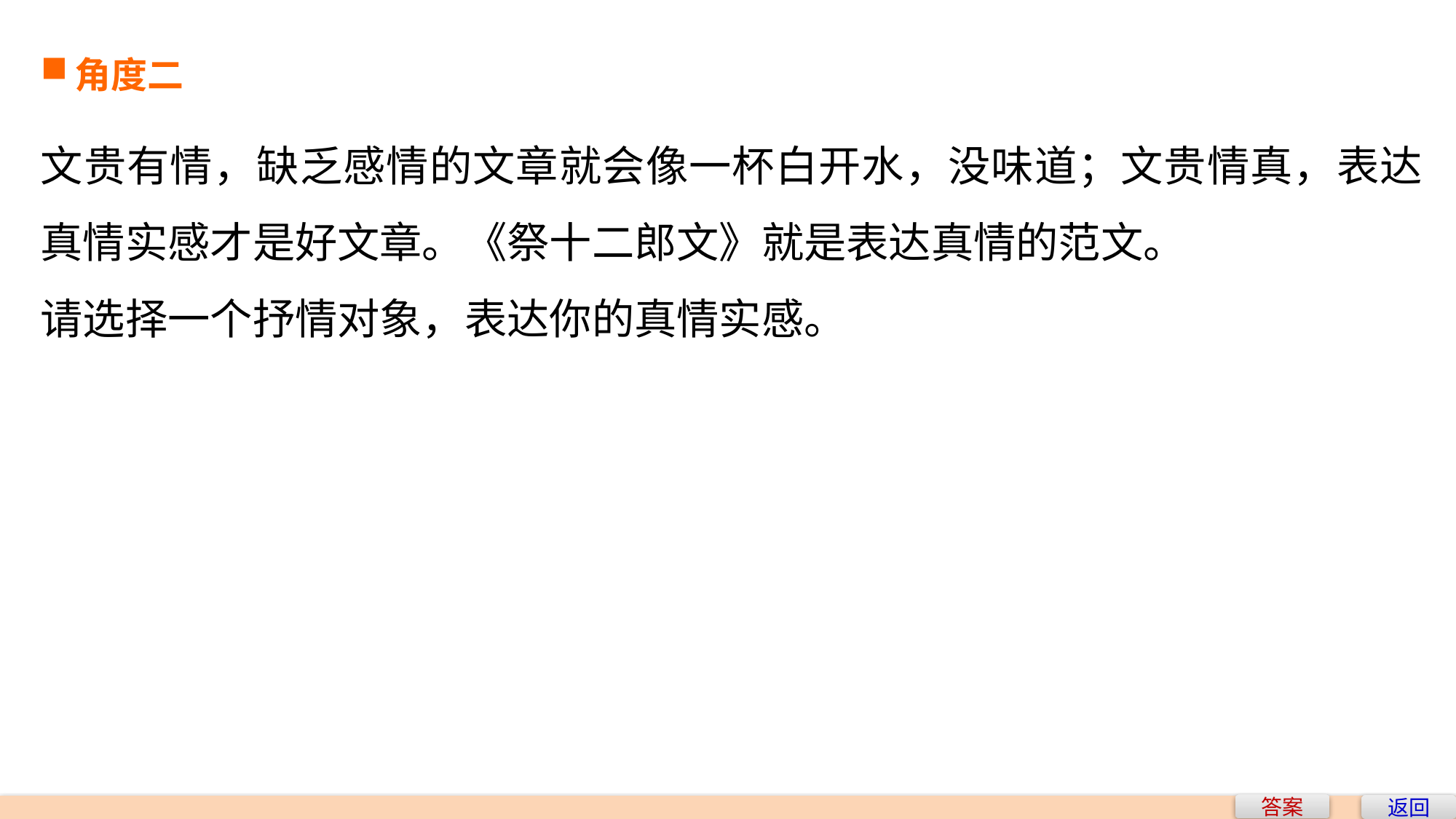

角度二
文贵有情，缺乏感情的文章就会像一杯白开水，没味道；文贵情真，表达真情实感才是好文章。《祭十二郎文》就是表达真情的范文。
请选择一个抒情对象，表达你的真情实感。
答案
返回